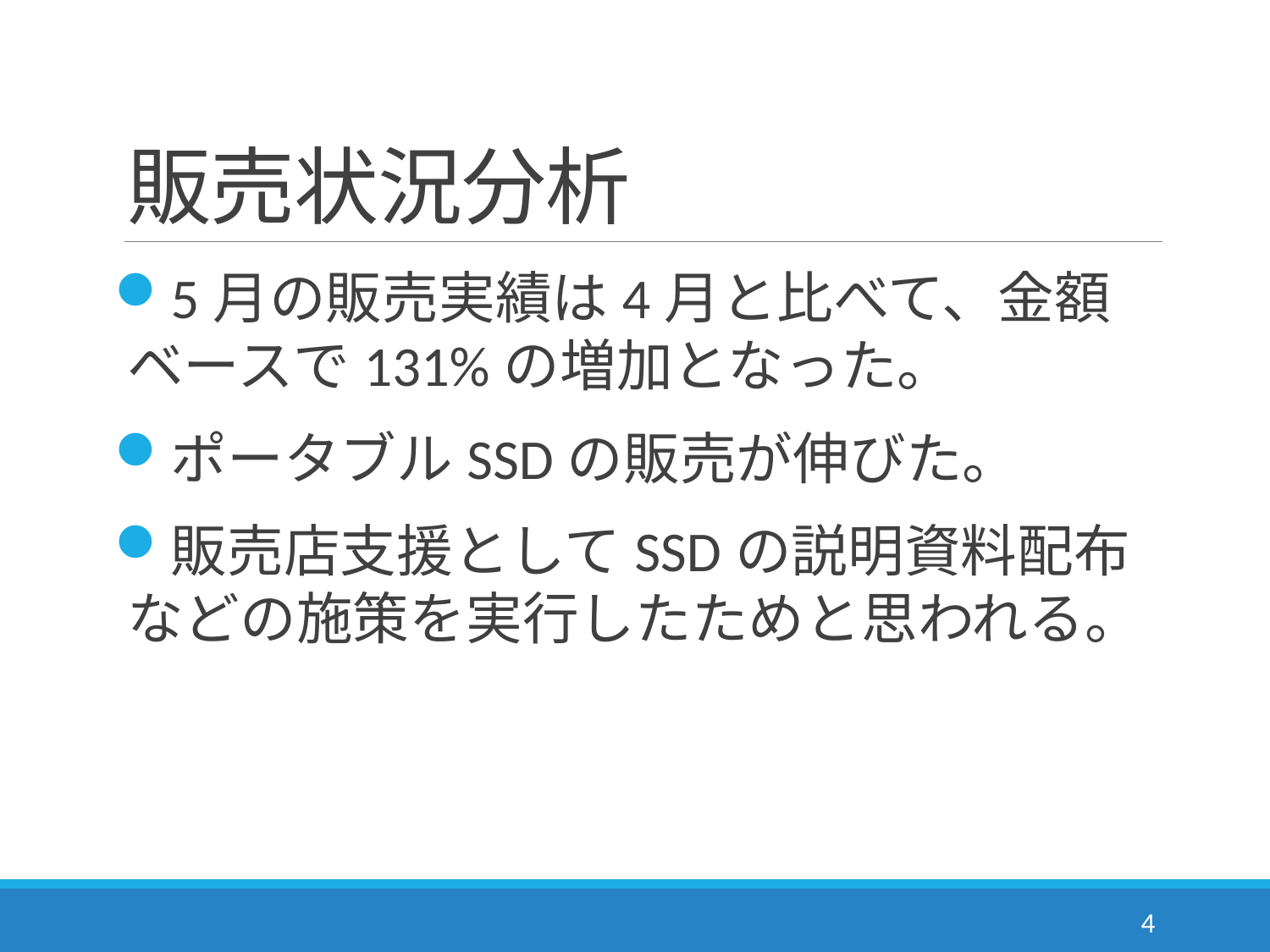

# 販売状況分析
5月の販売実績は4月と比べて、金額ベースで131%の増加となった。
ポータブルSSDの販売が伸びた。
販売店支援としてSSDの説明資料配布などの施策を実行したためと思われる。
4